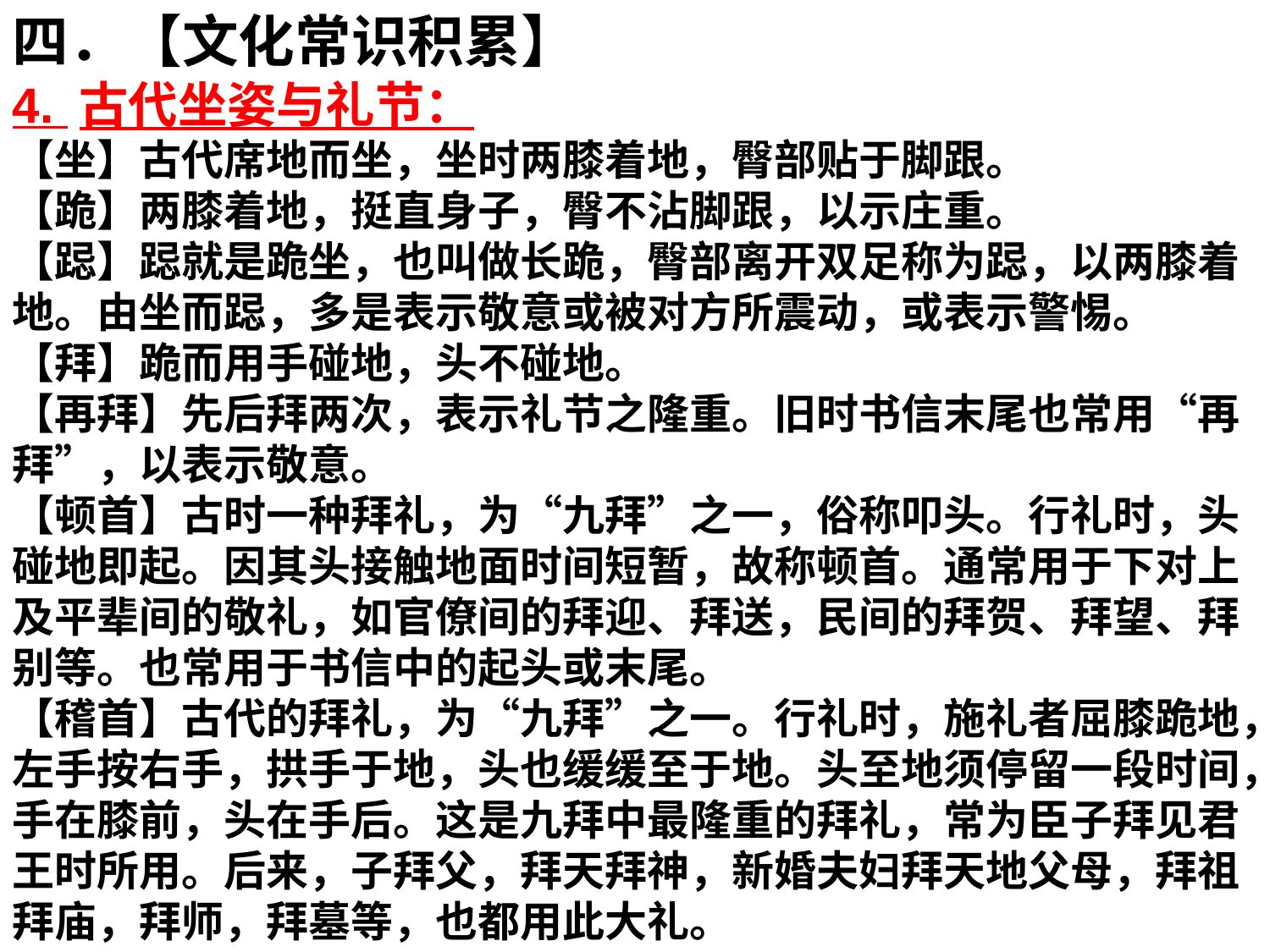

四．【文化常识积累】
4. 古代坐姿与礼节：
【坐】古代席地而坐，坐时两膝着地，臀部贴于脚跟。
【跪】两膝着地，挺直身子，臀不沾脚跟，以示庄重。
【跽】跽就是跪坐，也叫做长跪，臀部离开双足称为跽，以两膝着地。由坐而跽，多是表示敬意或被对方所震动，或表示警惕。
【拜】跪而用手碰地，头不碰地。
【再拜】先后拜两次，表示礼节之隆重。旧时书信末尾也常用“再拜”，以表示敬意。
【顿首】古时一种拜礼，为“九拜”之一，俗称叩头。行礼时，头碰地即起。因其头接触地面时间短暂，故称顿首。通常用于下对上及平辈间的敬礼，如官僚间的拜迎、拜送，民间的拜贺、拜望、拜别等。也常用于书信中的起头或末尾。
【稽首】古代的拜礼，为“九拜”之一。行礼时，施礼者屈膝跪地，左手按右手，拱手于地，头也缓缓至于地。头至地须停留一段时间，手在膝前，头在手后。这是九拜中最隆重的拜礼，常为臣子拜见君王时所用。后来，子拜父，拜天拜神，新婚夫妇拜天地父母，拜祖拜庙，拜师，拜墓等，也都用此大礼。